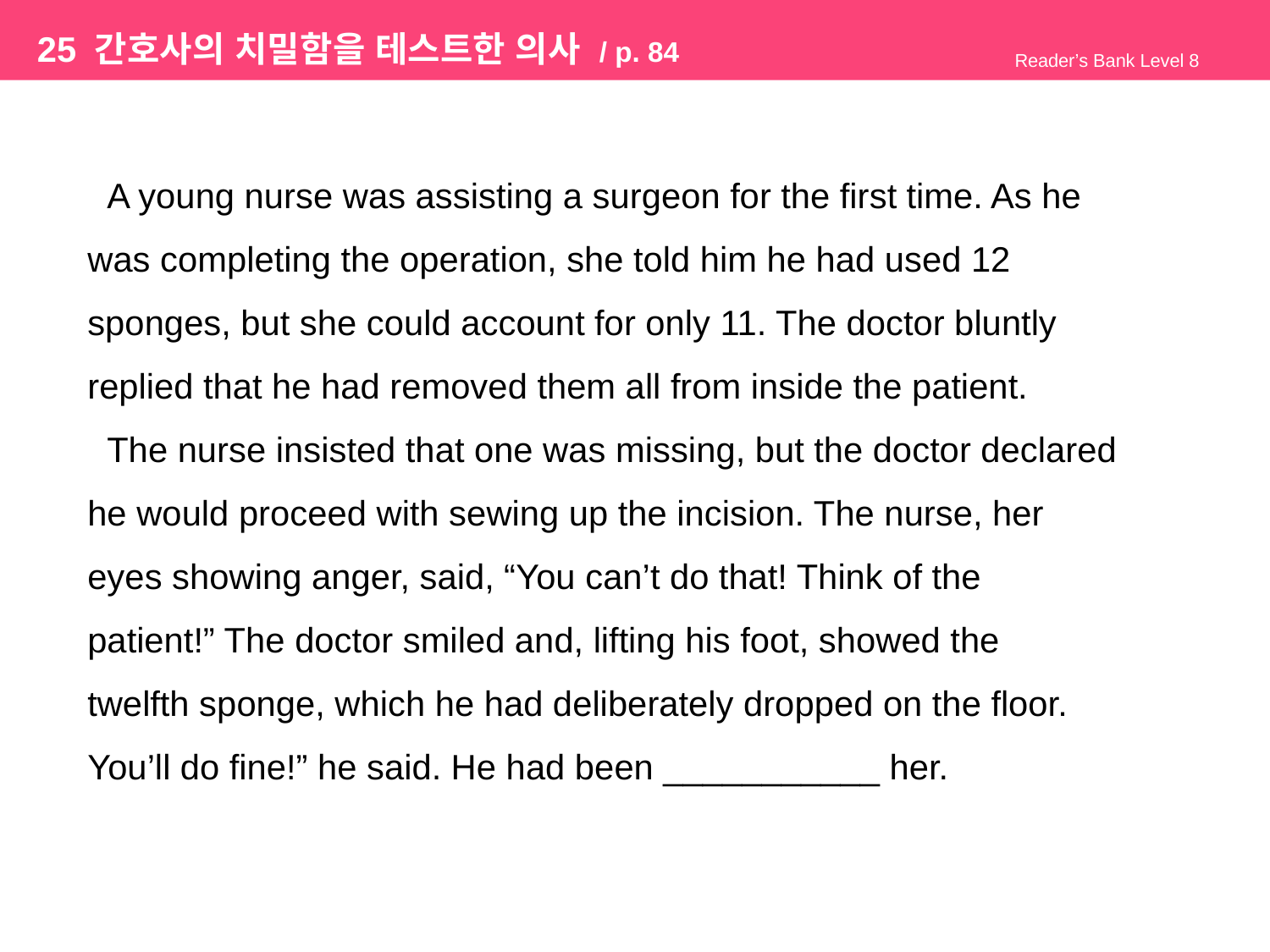

# 25 간호사의 치밀함을 테스트한 의사 / p. 84
Reader’s Bank Level 8

  A young nurse was assisting a surgeon for the first time. As he
was completing the operation, she told him he had used 12
sponges, but she could account for only 11. The doctor bluntly
replied that he had removed them all from inside the patient.
  The nurse insisted that one was missing, but the doctor declared
he would proceed with sewing up the incision. The nurse, her
eyes showing anger, said, “You can’t do that! Think of the
patient!” The doctor smiled and, lifting his foot, showed the
twelfth sponge, which he had deliberately dropped on the floor.
You’ll do fine!” he said. He had been ___________ her.